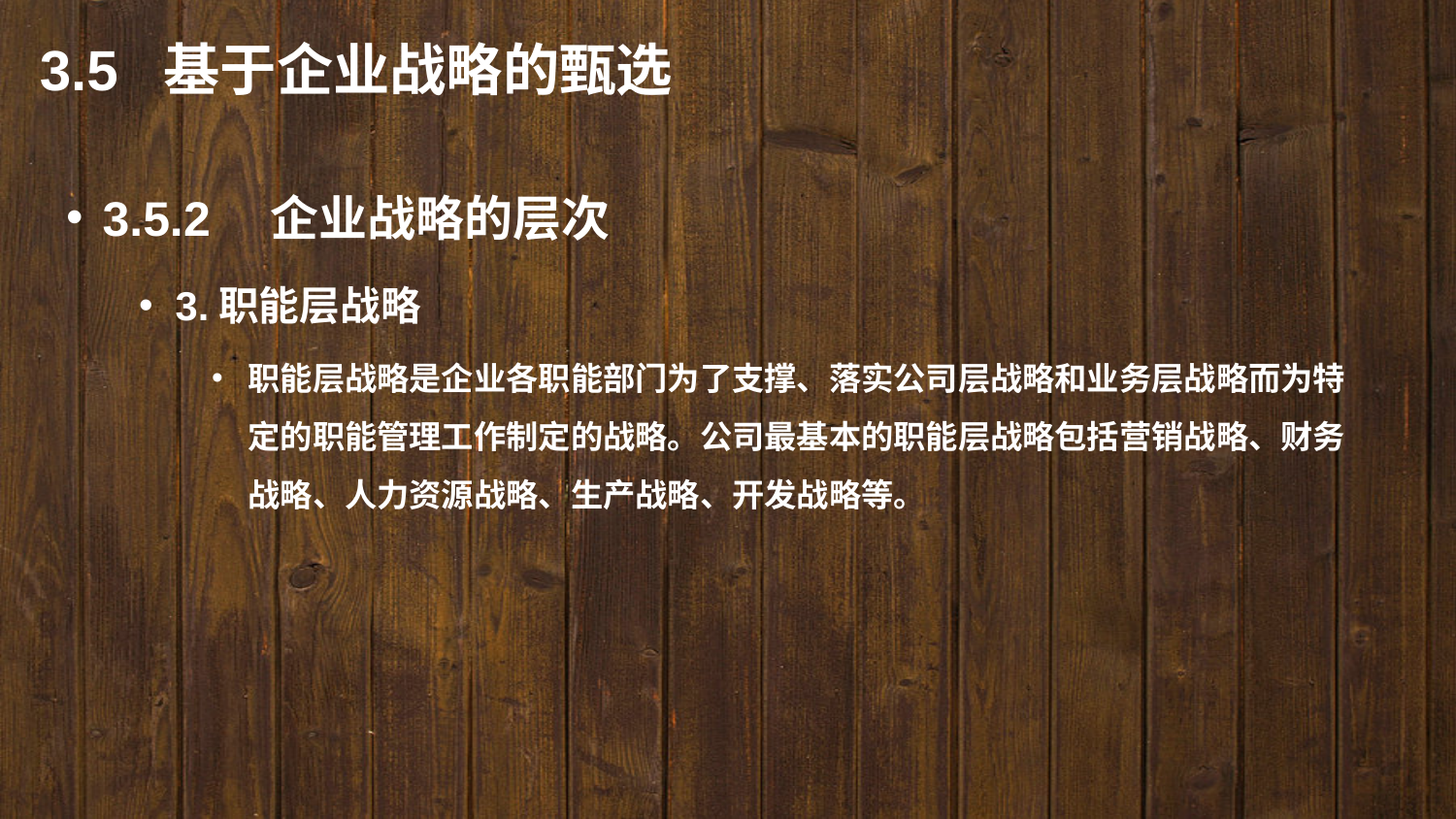

3.5  基于企业战略的甄选
3.5.2　企业战略的层次
3.职能层战略
职能层战略是企业各职能部门为了支撑、落实公司层战略和业务层战略而为特定的职能管理工作制定的战略。公司最基本的职能层战略包括营销战略、财务战略、人力资源战略、生产战略、开发战略等。